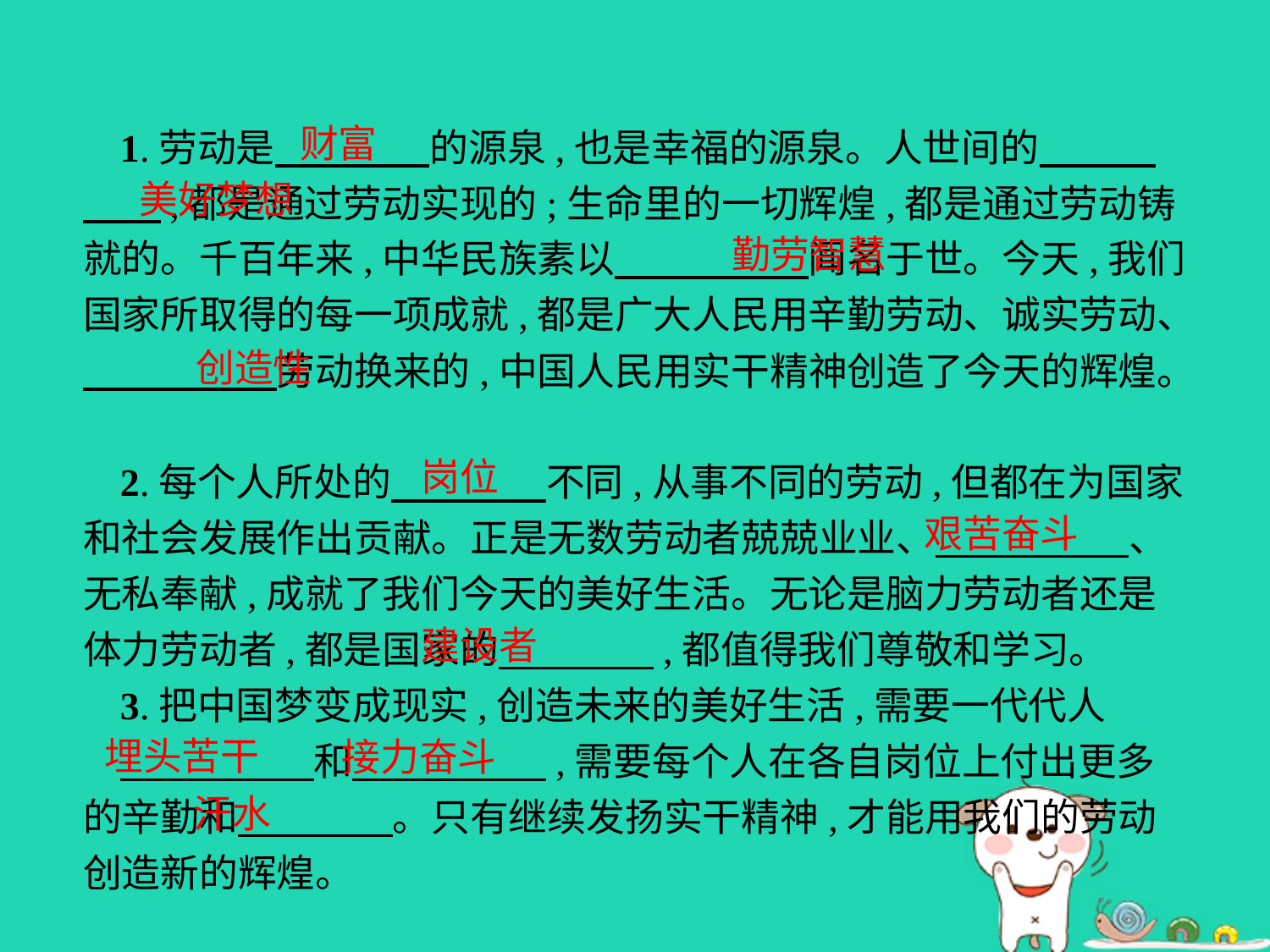

财富
1.劳动是　　　　的源泉,也是幸福的源泉。人世间的　　　　　,都是通过劳动实现的;生命里的一切辉煌,都是通过劳动铸就的。千百年来,中华民族素以　　　　　闻名于世。今天,我们国家所取得的每一项成就,都是广大人民用辛勤劳动、诚实劳动、　　　　　劳动换来的,中国人民用实干精神创造了今天的辉煌。
2.每个人所处的　　　　不同,从事不同的劳动,但都在为国家和社会发展作出贡献。正是无数劳动者兢兢业业、　　　　　、无私奉献,成就了我们今天的美好生活。无论是脑力劳动者还是体力劳动者,都是国家的　　　　,都值得我们尊敬和学习。
3.把中国梦变成现实,创造未来的美好生活,需要一代代人
　　　　　和　　　　　,需要每个人在各自岗位上付出更多的辛勤和　　　　。只有继续发扬实干精神,才能用我们的劳动创造新的辉煌。
美好梦想
勤劳智慧
创造性
岗位
艰苦奋斗
建设者
埋头苦干
接力奋斗
汗水